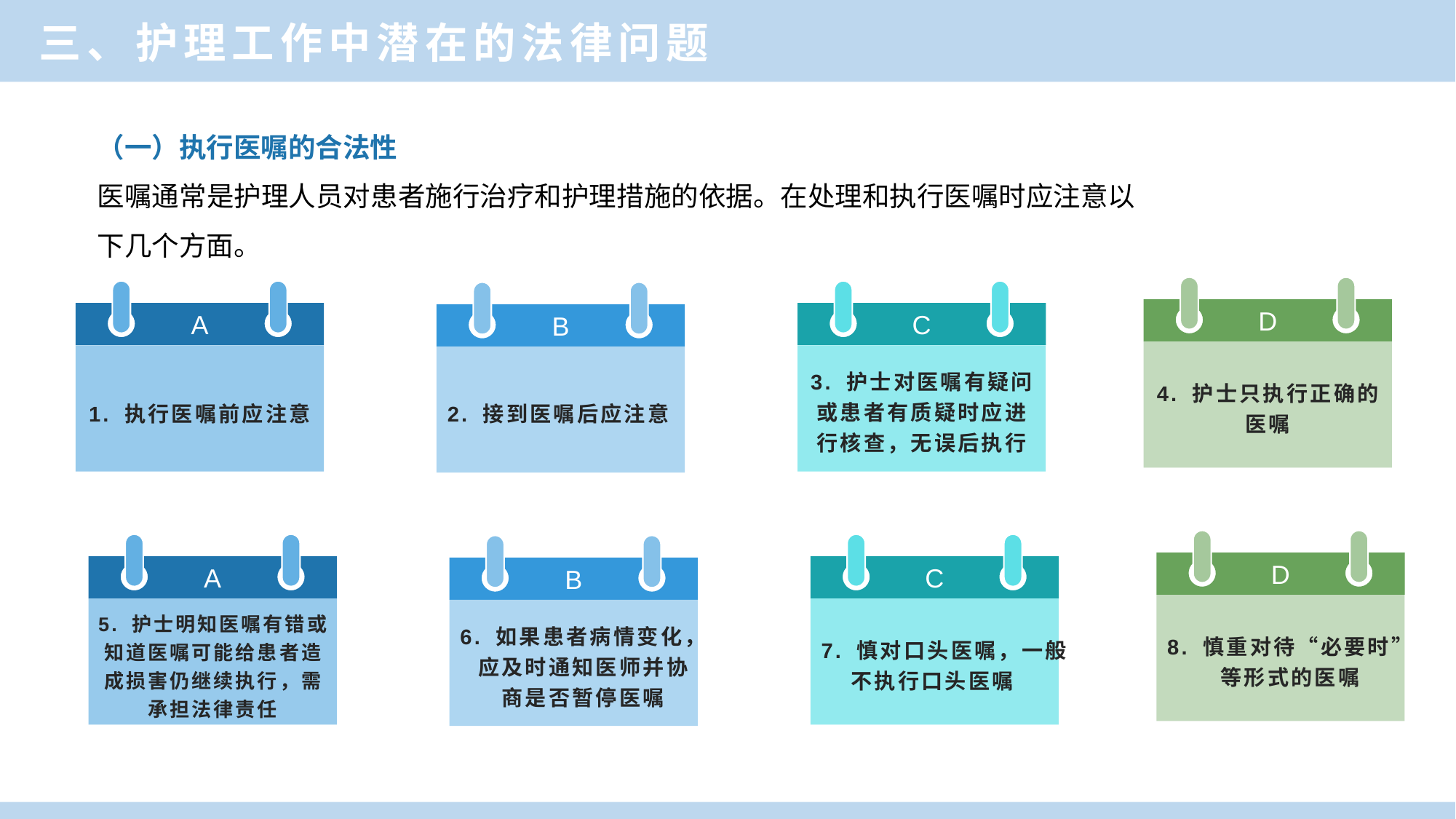

三、护理工作中潜在的法律问题
（一）执行医嘱的合法性
医嘱通常是护理人员对患者施行治疗和护理措施的依据。在处理和执行医嘱时应注意以下几个方面。

D

4. 护士只执行正确的
医嘱

A

1. 执行医嘱前应注意

C

3. 护士对医嘱有疑问
或患者有质疑时应进
行核查，无误后执行

B

2. 接到医嘱后应注意

D

8. 慎重对待“必要时”
等形式的医嘱

A

5. 护士明知医嘱有错或
知道医嘱可能给患者造
成损害仍继续执行，需
承担法律责任

C

7. 慎对口头医嘱，一般
不执行口头医嘱

B

6. 如果患者病情变化，
应及时通知医师并协
商是否暂停医嘱